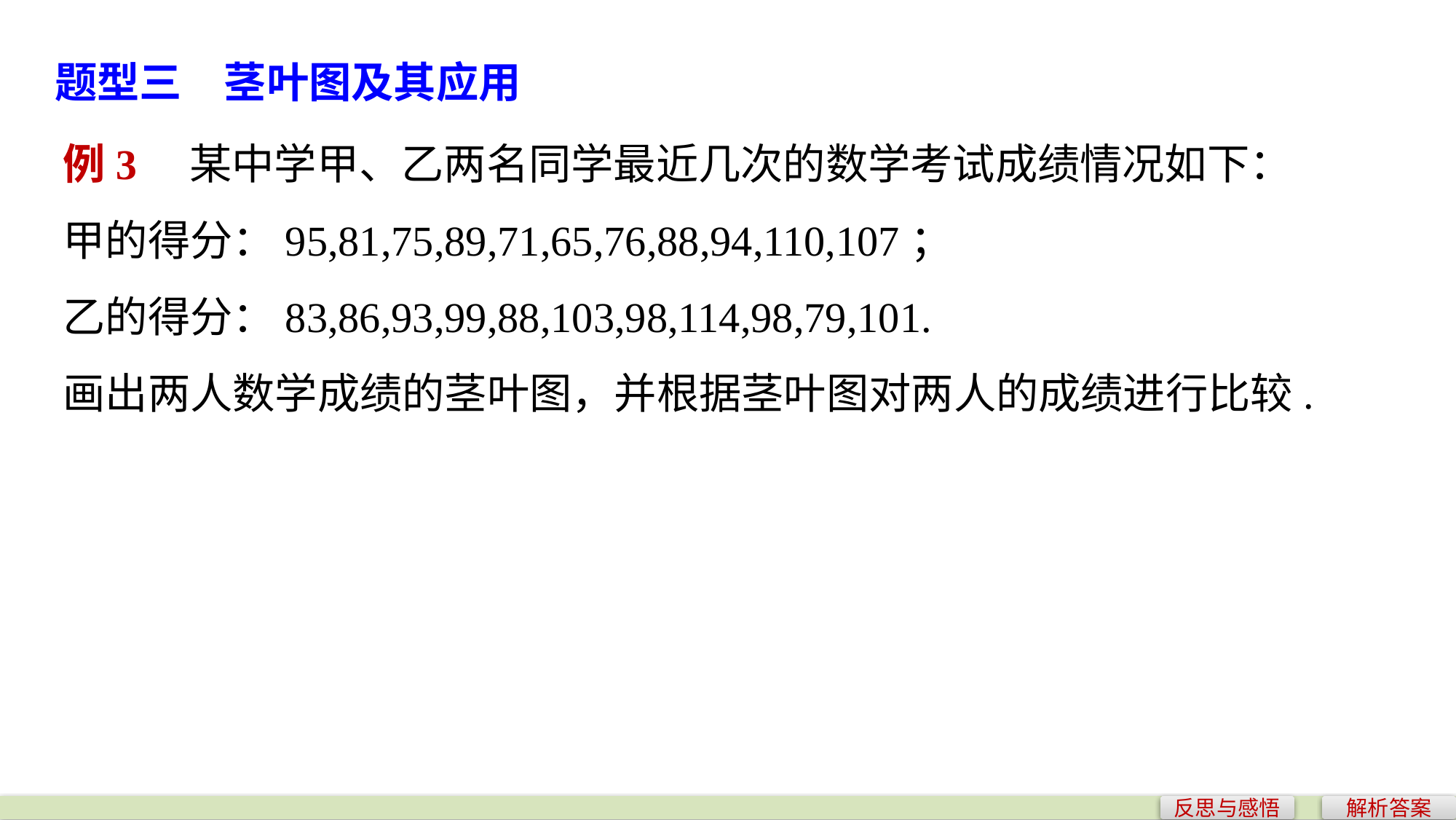

题型三　茎叶图及其应用
例3　某中学甲、乙两名同学最近几次的数学考试成绩情况如下：
甲的得分：95,81,75,89,71,65,76,88,94,110,107；
乙的得分：83,86,93,99,88,103,98,114,98,79,101.
画出两人数学成绩的茎叶图，并根据茎叶图对两人的成绩进行比较.
反思与感悟
解析答案